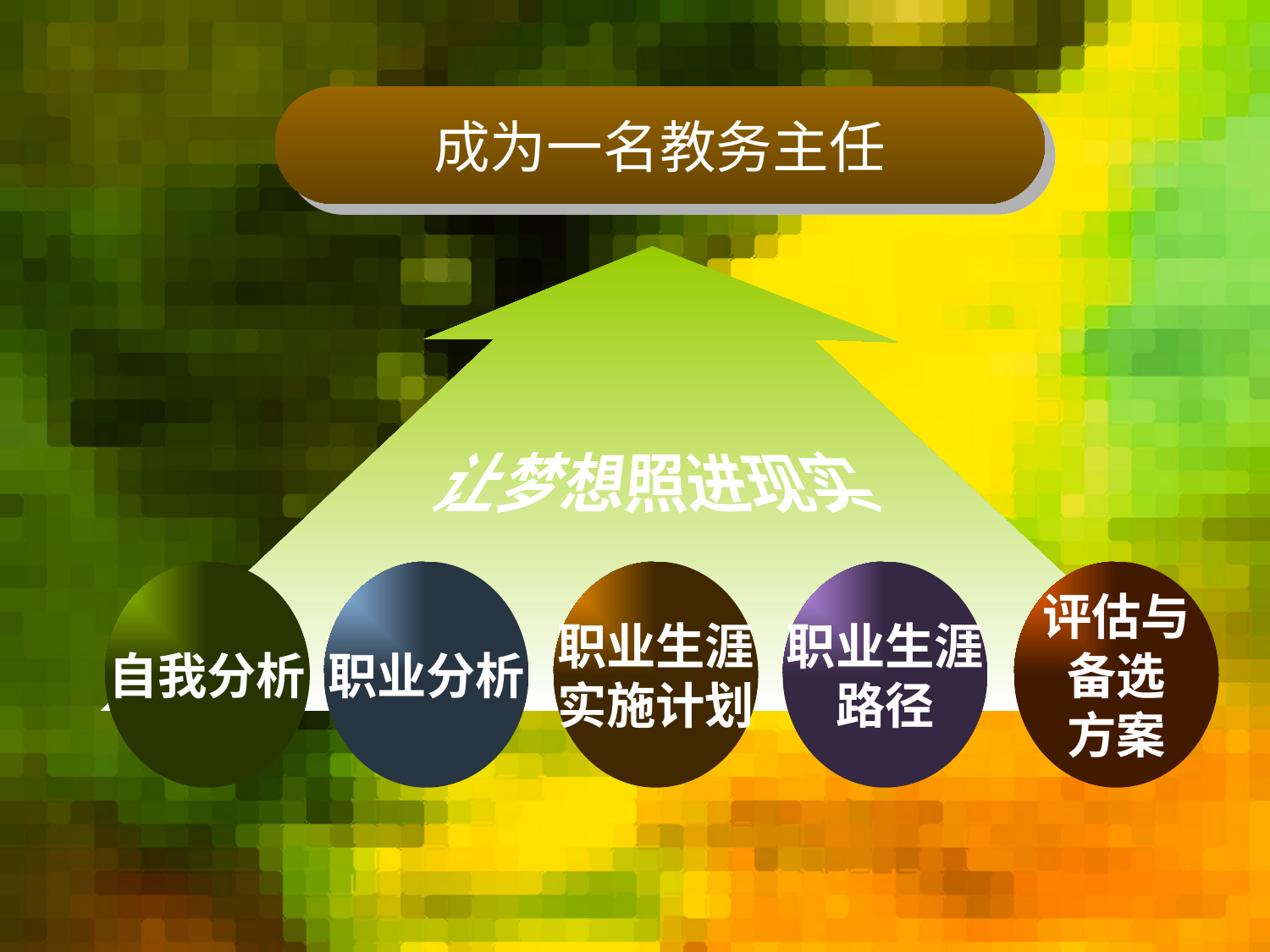

成为一名教务主任

让梦想照进现实
自我分析
职业分析
职业生涯
实施计划
职业生涯
路径
评估与
备选
方案